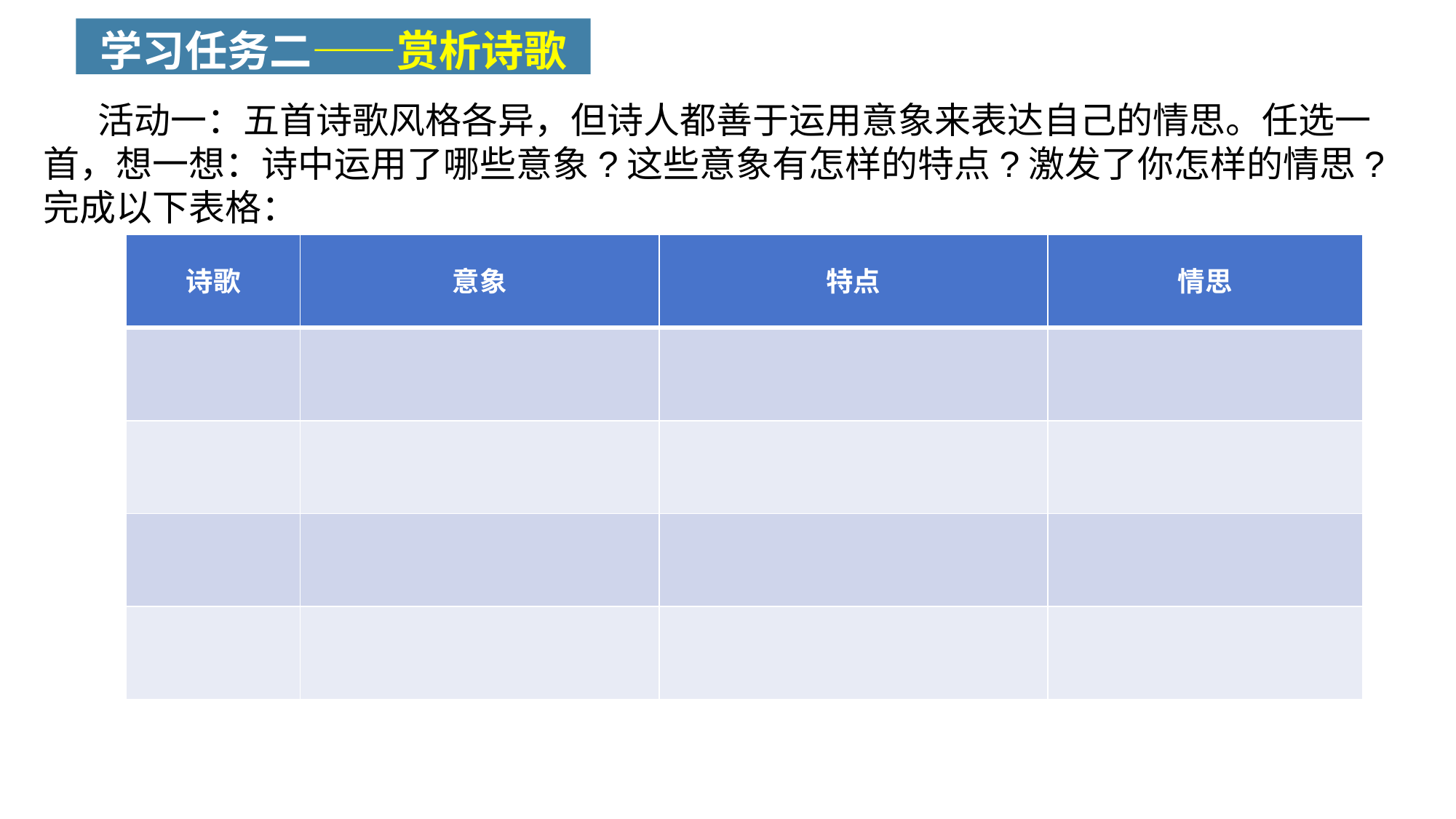

学习任务二——赏析诗歌
活动一：五首诗歌风格各异，但诗人都善于运用意象来表达自己的情思。任选一首，想一想：诗中运用了哪些意象?这些意象有怎样的特点?激发了你怎样的情思?完成以下表格：
| 诗歌 | 意象 | 特点 | 情思 |
| --- | --- | --- | --- |
|  |  |  |  |
|  |  |  |  |
|  |  |  |  |
|  |  |  |  |